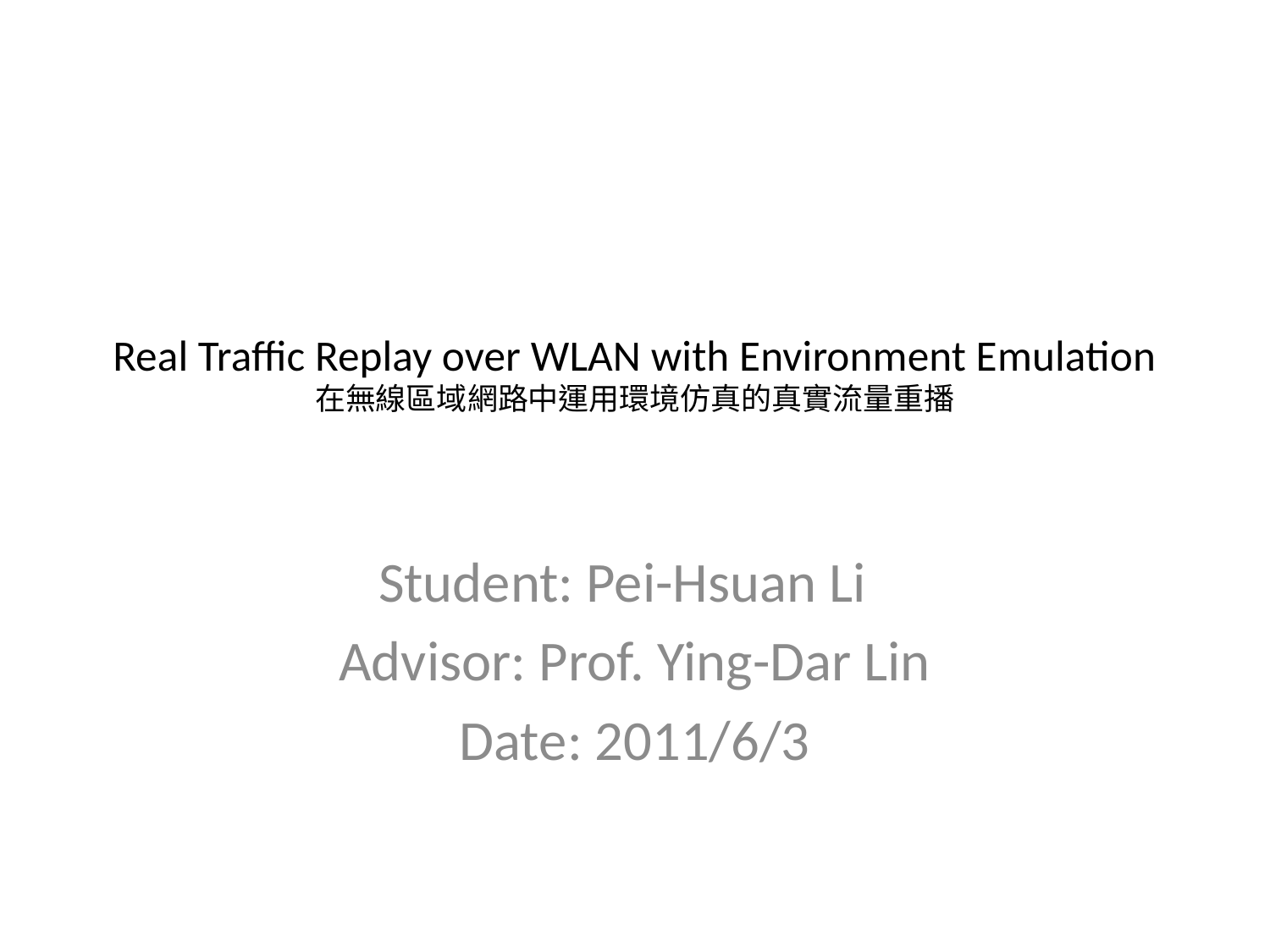

# Real Traffic Replay over WLAN with Environment Emulation 在無線區域網路中運用環境仿真的真實流量重播
Student: Pei-Hsuan Li
Advisor: Prof. Ying-Dar Lin
Date: 2011/6/3